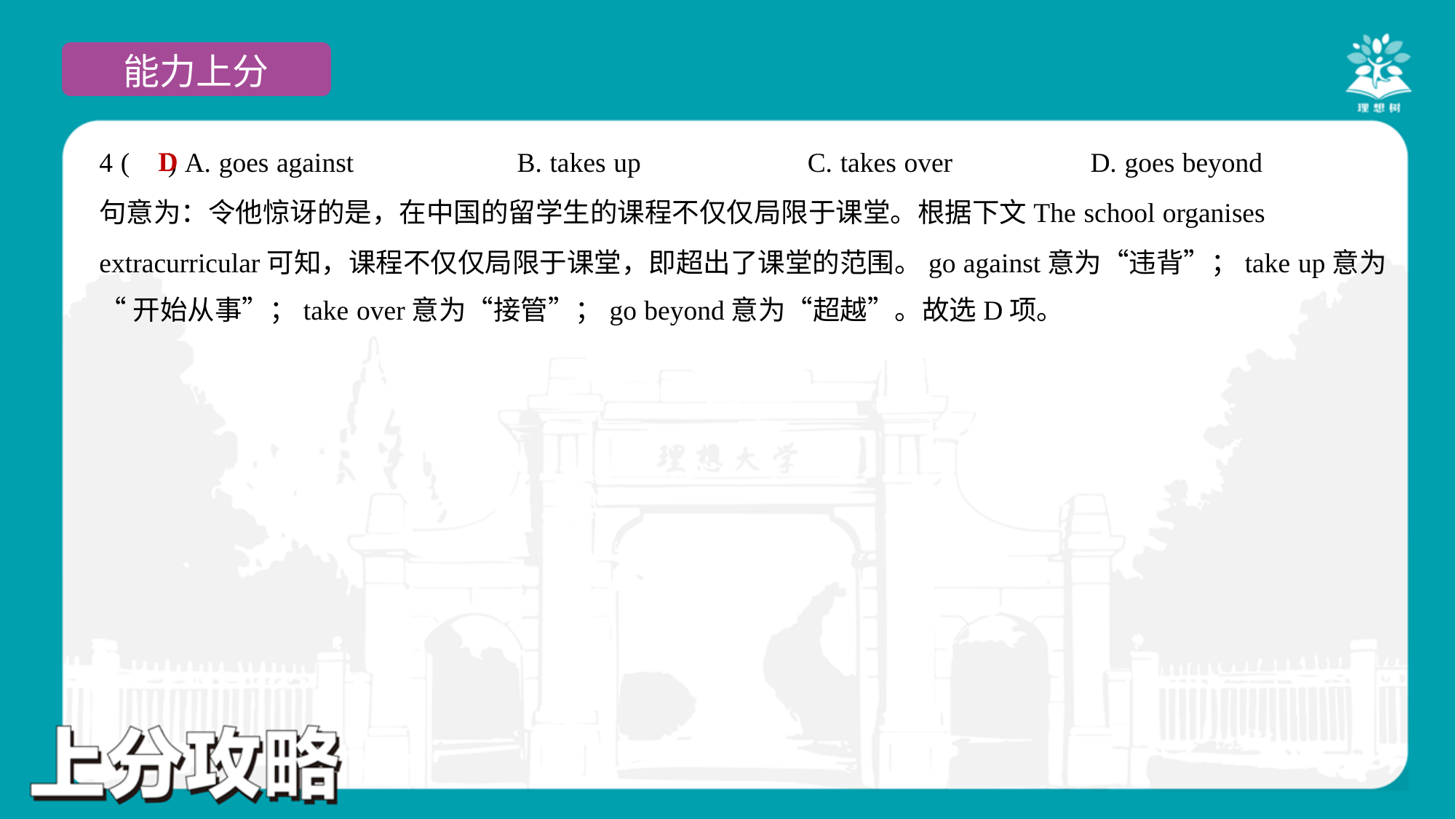

D
4 (     ) A. goes against	B. takes up	C. takes over	D. goes beyond
句意为：令他惊讶的是，在中国的留学生的课程不仅仅局限于课堂。根据下文The school organises
extracurricular可知，课程不仅仅局限于课堂，即超出了课堂的范围。go against意为“违背”；take up意为
“开始从事”；take over意为“接管”；go beyond意为“超越”。故选D项。